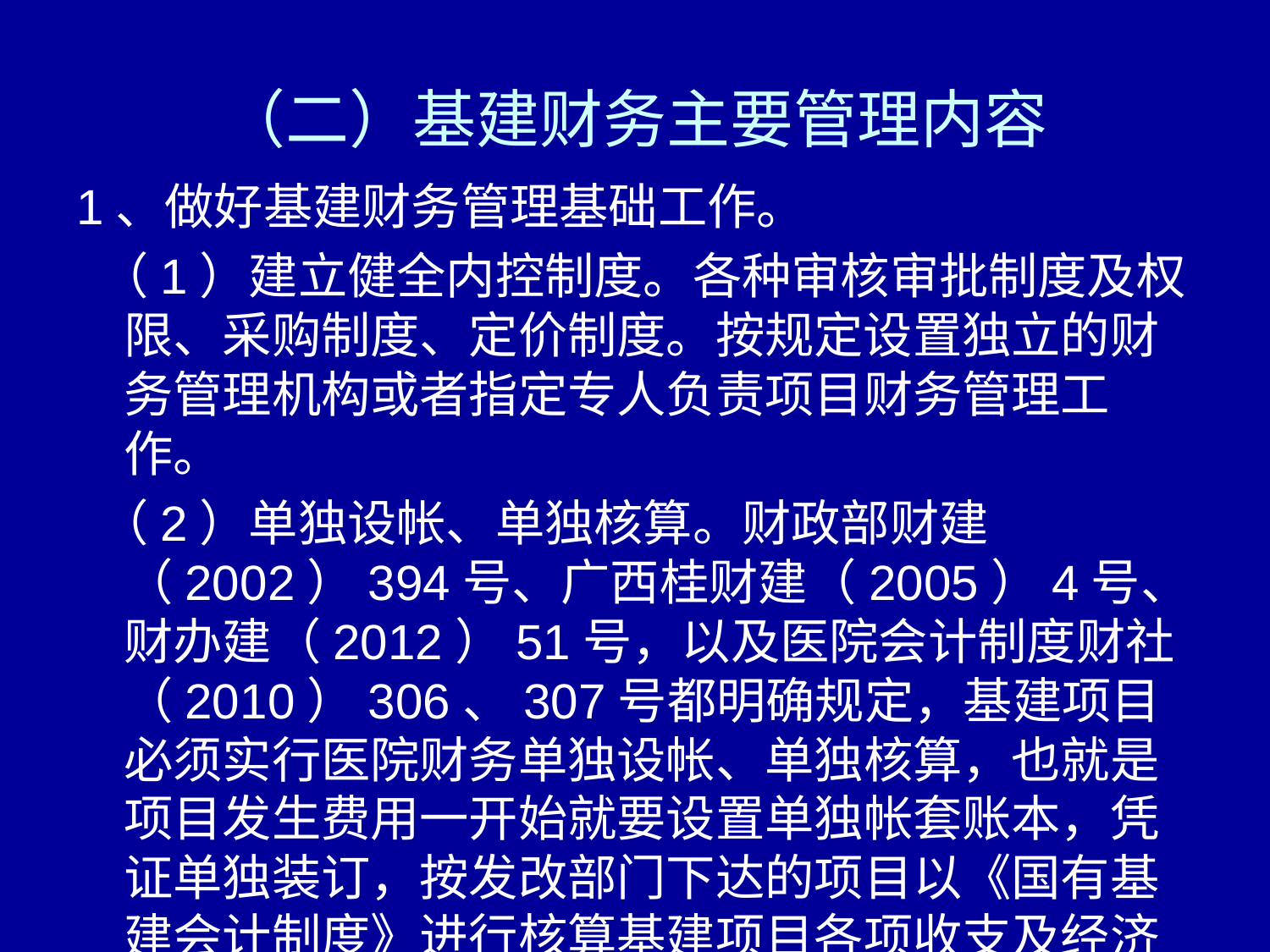

# （二）基建财务主要管理内容
1、做好基建财务管理基础工作。
 （1）建立健全内控制度。各种审核审批制度及权限、采购制度、定价制度。按规定设置独立的财务管理机构或者指定专人负责项目财务管理工作。
 （2）单独设帐、单独核算。财政部财建（2002）394号、广西桂财建（2005）4号、财办建（2012）51号，以及医院会计制度财社（2010）306、307号都明确规定，基建项目必须实行医院财务单独设帐、单独核算，也就是项目发生费用一开始就要设置单独帐套账本，凭证单独装订，按发改部门下达的项目以《国有基建会计制度》进行核算基建项目各项收支及经济活动。